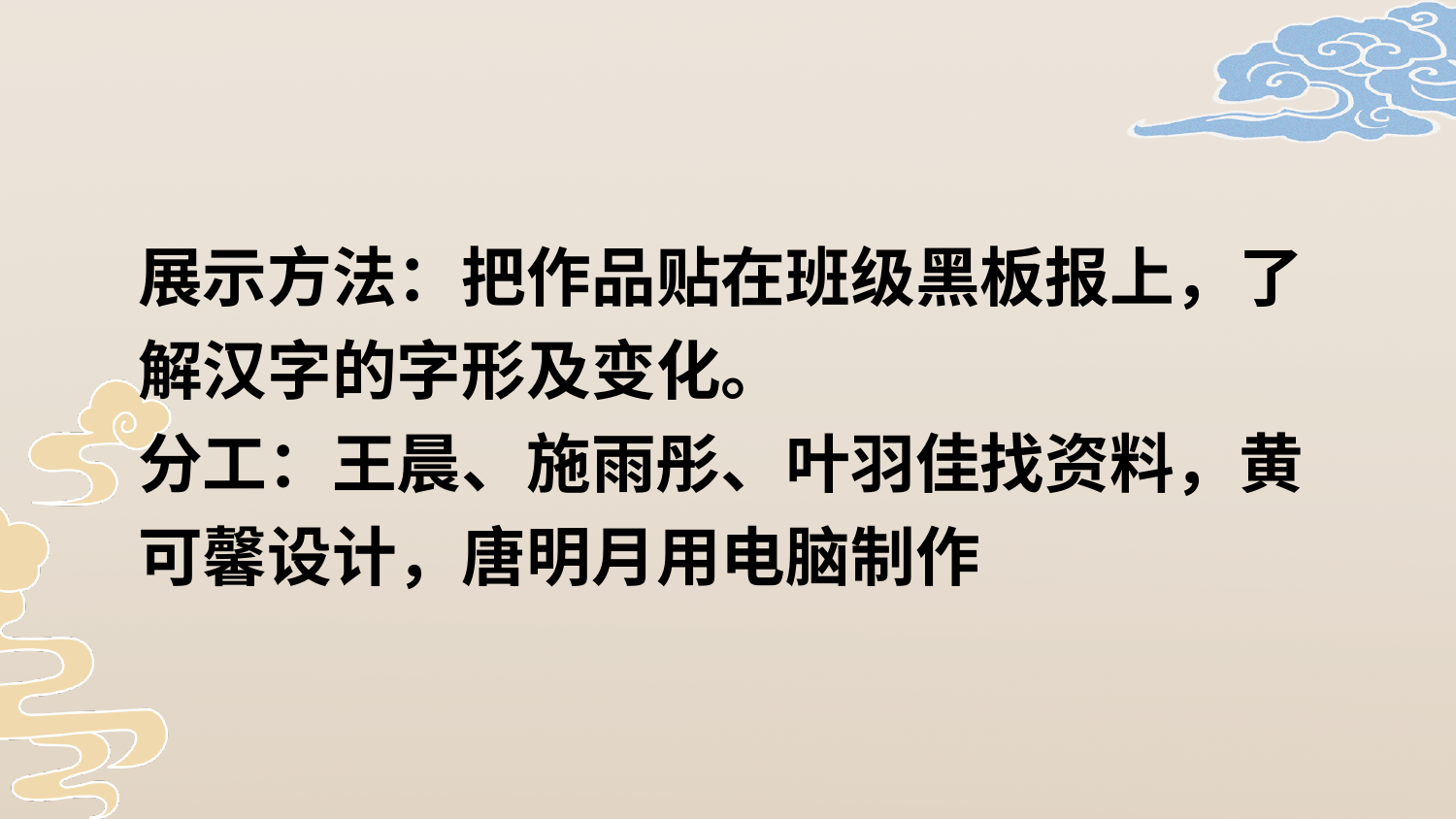

展示方法：把作品贴在班级黑板报上，了解汉字的字形及变化。
分工：王晨、施雨彤、叶羽佳找资料，黄可馨设计，唐明月用电脑制作